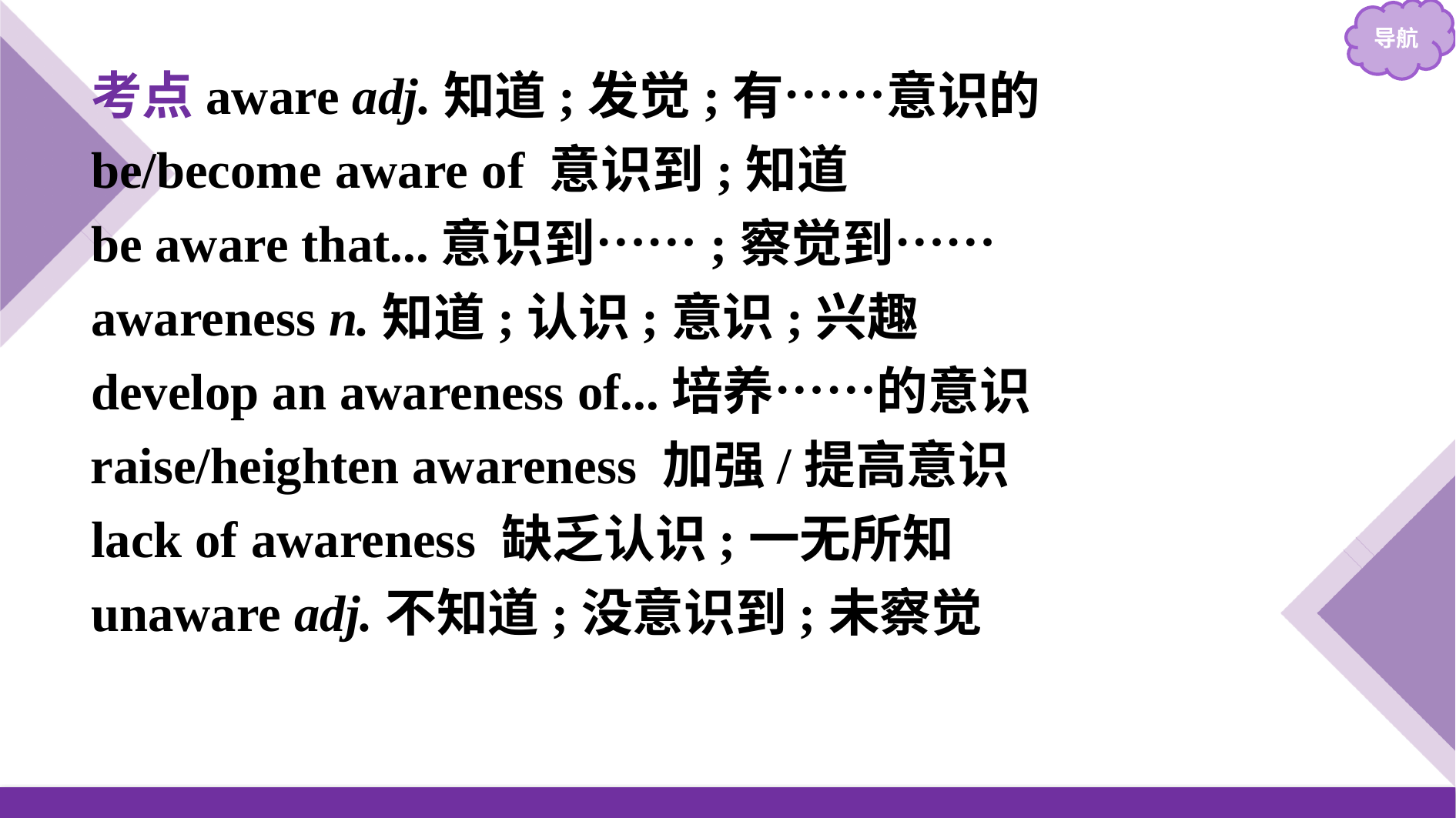

考点aware adj.知道;发觉;有……意识的
be/become aware of 意识到;知道
be aware that...意识到……;察觉到……
awareness n.知道;认识;意识;兴趣
develop an awareness of...培养……的意识
raise/heighten awareness 加强/提高意识
lack of awareness 缺乏认识;一无所知
unaware adj.不知道;没意识到;未察觉